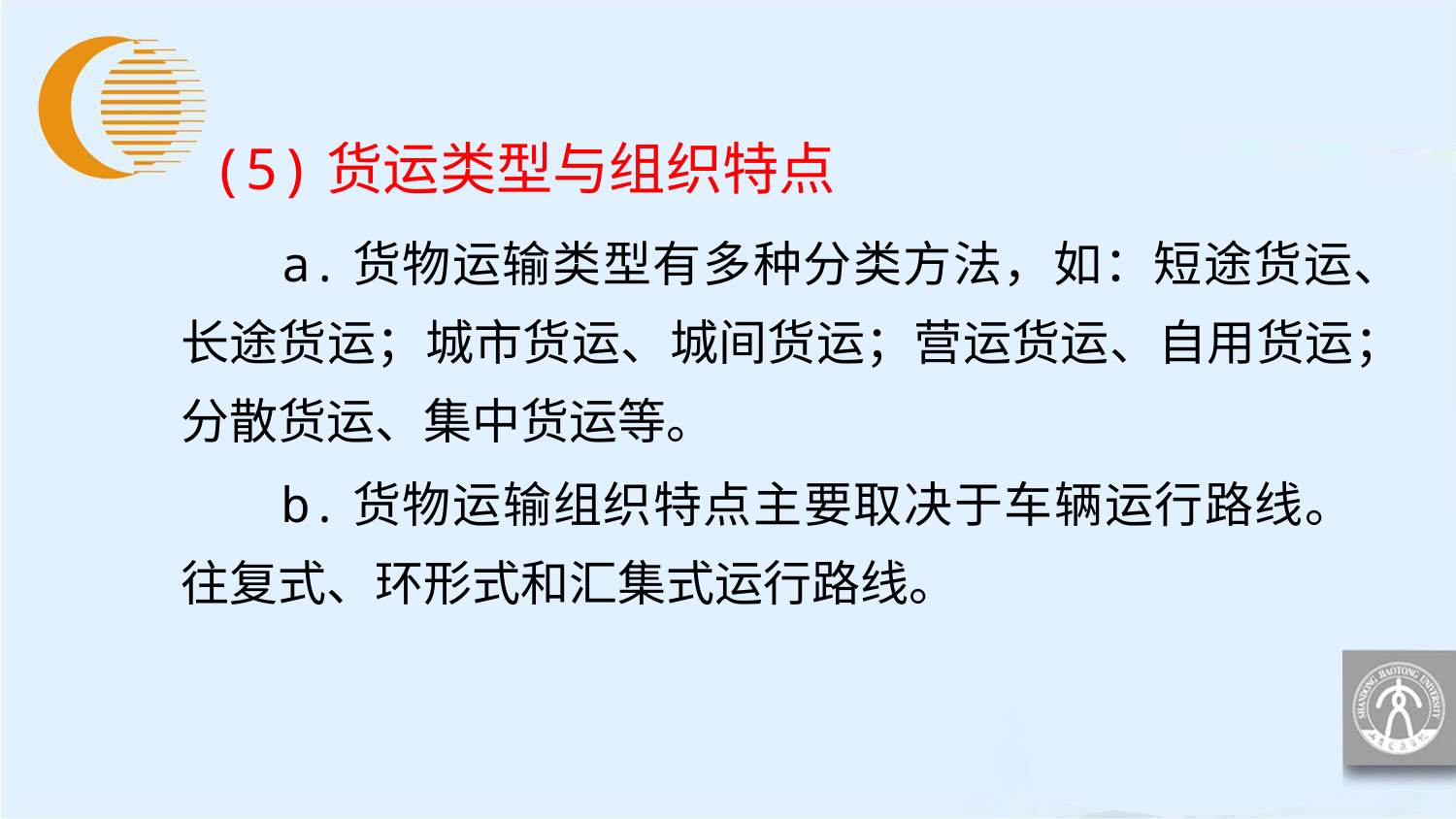

(5)货运类型与组织特点
a.货物运输类型有多种分类方法，如：短途货运、长途货运；城市货运、城间货运；营运货运、自用货运；分散货运、集中货运等。
b.货物运输组织特点主要取决于车辆运行路线。往复式、环形式和汇集式运行路线。